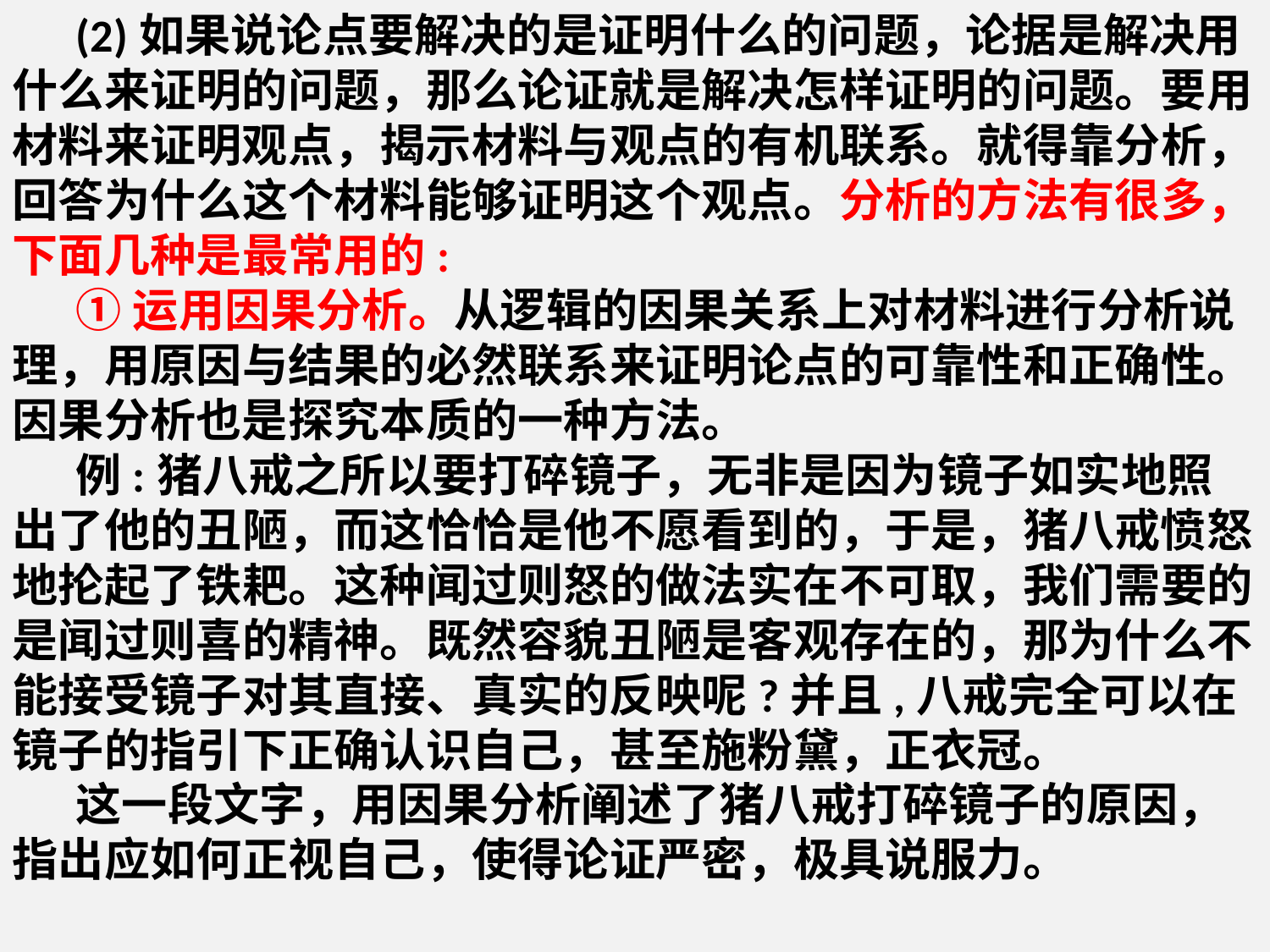

(2)如果说论点要解决的是证明什么的问题，论据是解决用什么来证明的问题，那么论证就是解决怎样证明的问题。要用材料来证明观点，揭示材料与观点的有机联系。就得靠分析，回答为什么这个材料能够证明这个观点。分析的方法有很多，下面几种是最常用的:
①运用因果分析。从逻辑的因果关系上对材料进行分析说理，用原因与结果的必然联系来证明论点的可靠性和正确性。因果分析也是探究本质的一种方法。
例:猪八戒之所以要打碎镜子，无非是因为镜子如实地照出了他的丑陋，而这恰恰是他不愿看到的，于是，猪八戒愤怒地抡起了铁耙。这种闻过则怒的做法实在不可取，我们需要的是闻过则喜的精神。既然容貌丑陋是客观存在的，那为什么不能接受镜子对其直接、真实的反映呢?并且,八戒完全可以在镜子的指引下正确认识自己，甚至施粉黛，正衣冠。
这一段文字，用因果分析阐述了猪八戒打碎镜子的原因，指出应如何正视自己，使得论证严密，极具说服力。